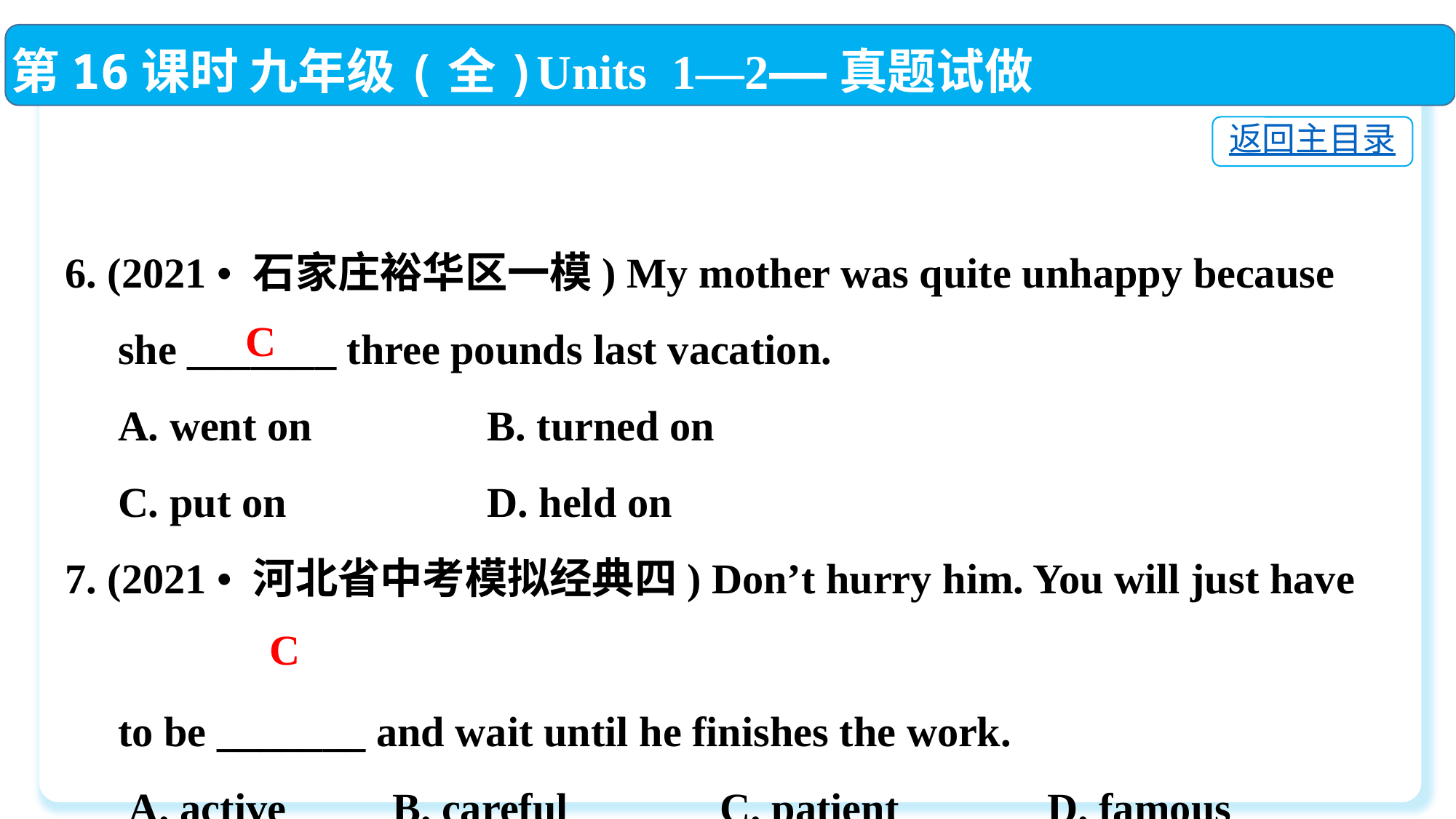

第16课时 九年级(全)Units  1—2——真题试做

返回主目录
6. (2021 • 石家庄裕华区一模) My mother was quite unhappy because
     she _______ three pounds last vacation.
     A. went on	         B. turned on
     C. put on	         D. held on
7. (2021 • 河北省中考模拟经典四) Don’t hurry him. You will just have
     to be _______ and wait until he finishes the work.
      A. active　　	B. careful　　	C. patient　　	D. famous
C
C